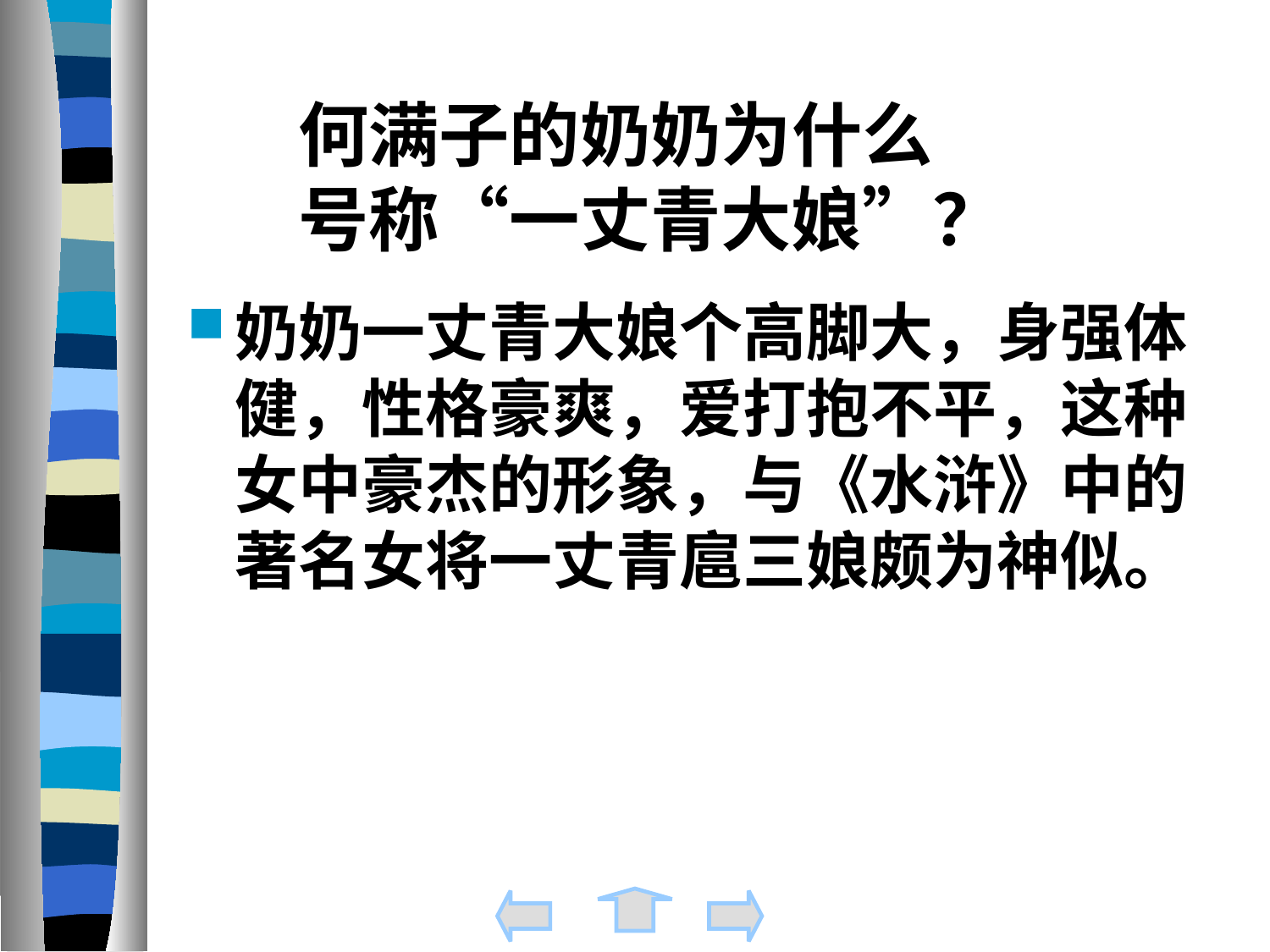

# 何满子的奶奶为什么 号称“一丈青大娘”？
奶奶一丈青大娘个高脚大，身强体健，性格豪爽，爱打抱不平，这种女中豪杰的形象，与《水浒》中的著名女将一丈青扈三娘颇为神似。